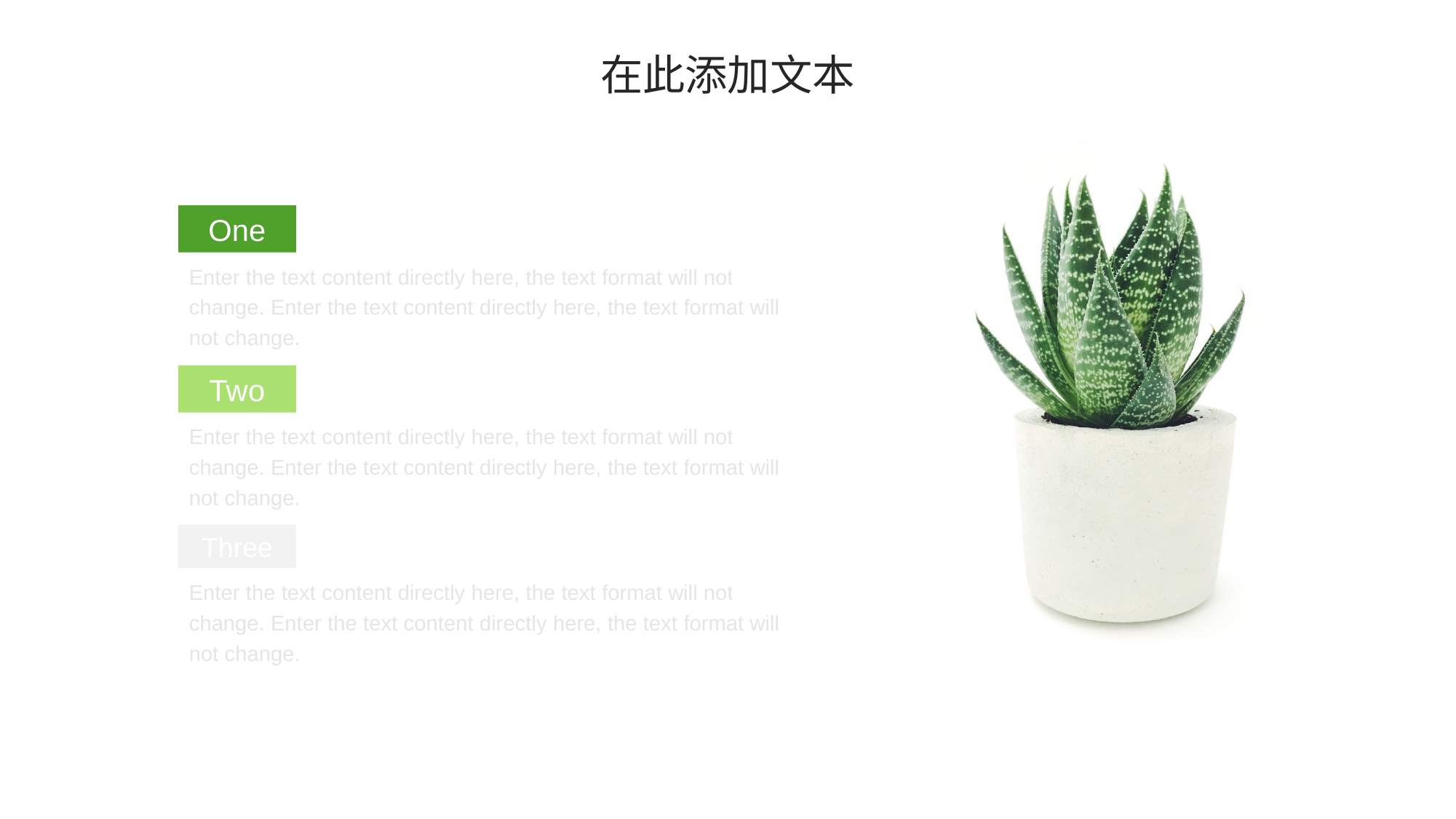

在此添加文本

One
Enter the text content directly here, the text format will not change. Enter the text content directly here, the text format will not change.
Two
Enter the text content directly here, the text format will not change. Enter the text content directly here, the text format will not change.
Three
Enter the text content directly here, the text format will not change. Enter the text content directly here, the text format will not change.